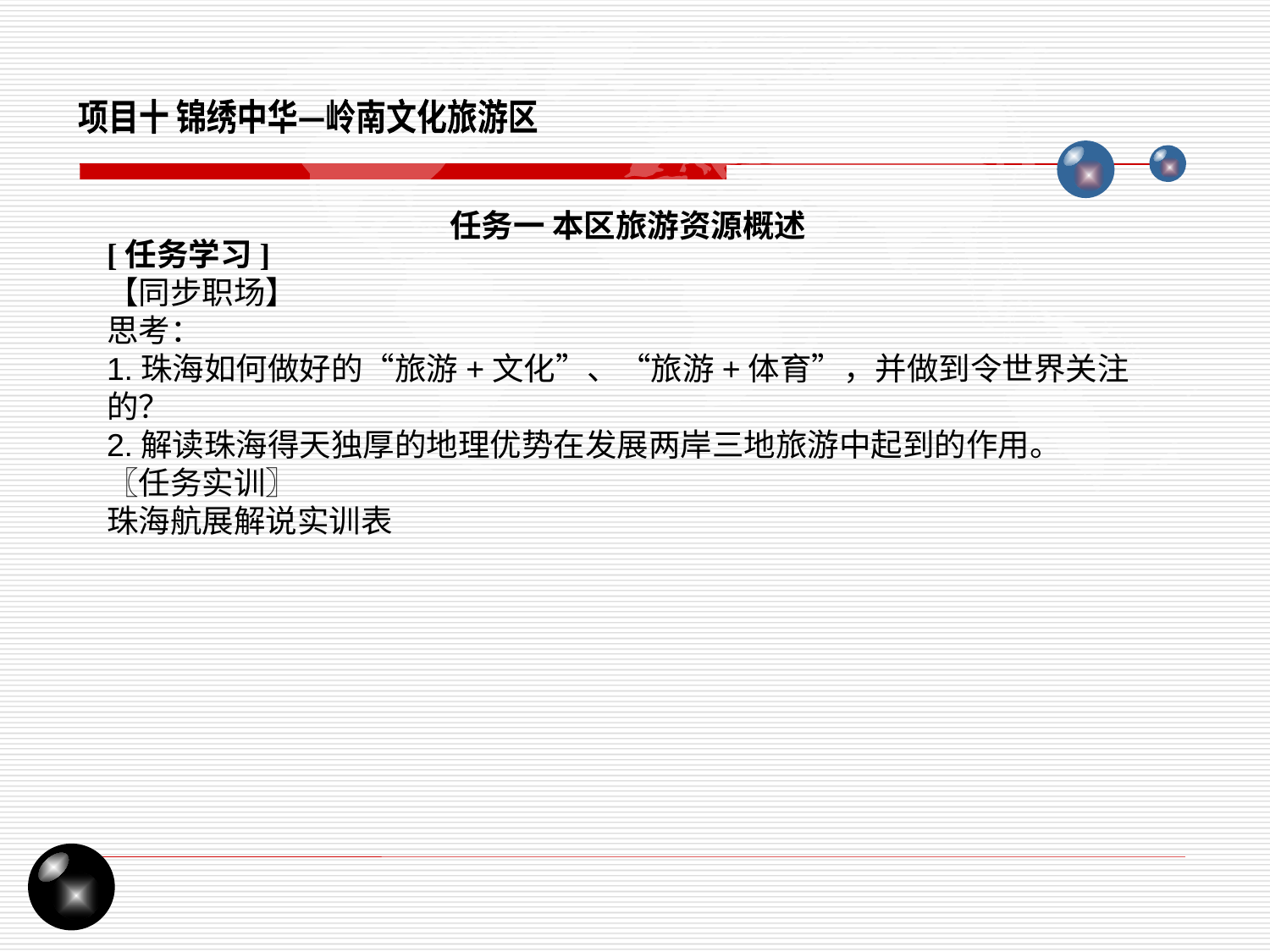

项目十 锦绣中华—岭南文化旅游区
任务一 本区旅游资源概述

[任务学习]
【同步职场】
思考：
1.珠海如何做好的“旅游+文化”、“旅游+体育”，并做到令世界关注的？
2.解读珠海得天独厚的地理优势在发展两岸三地旅游中起到的作用。
〖任务实训〗
珠海航展解说实训表